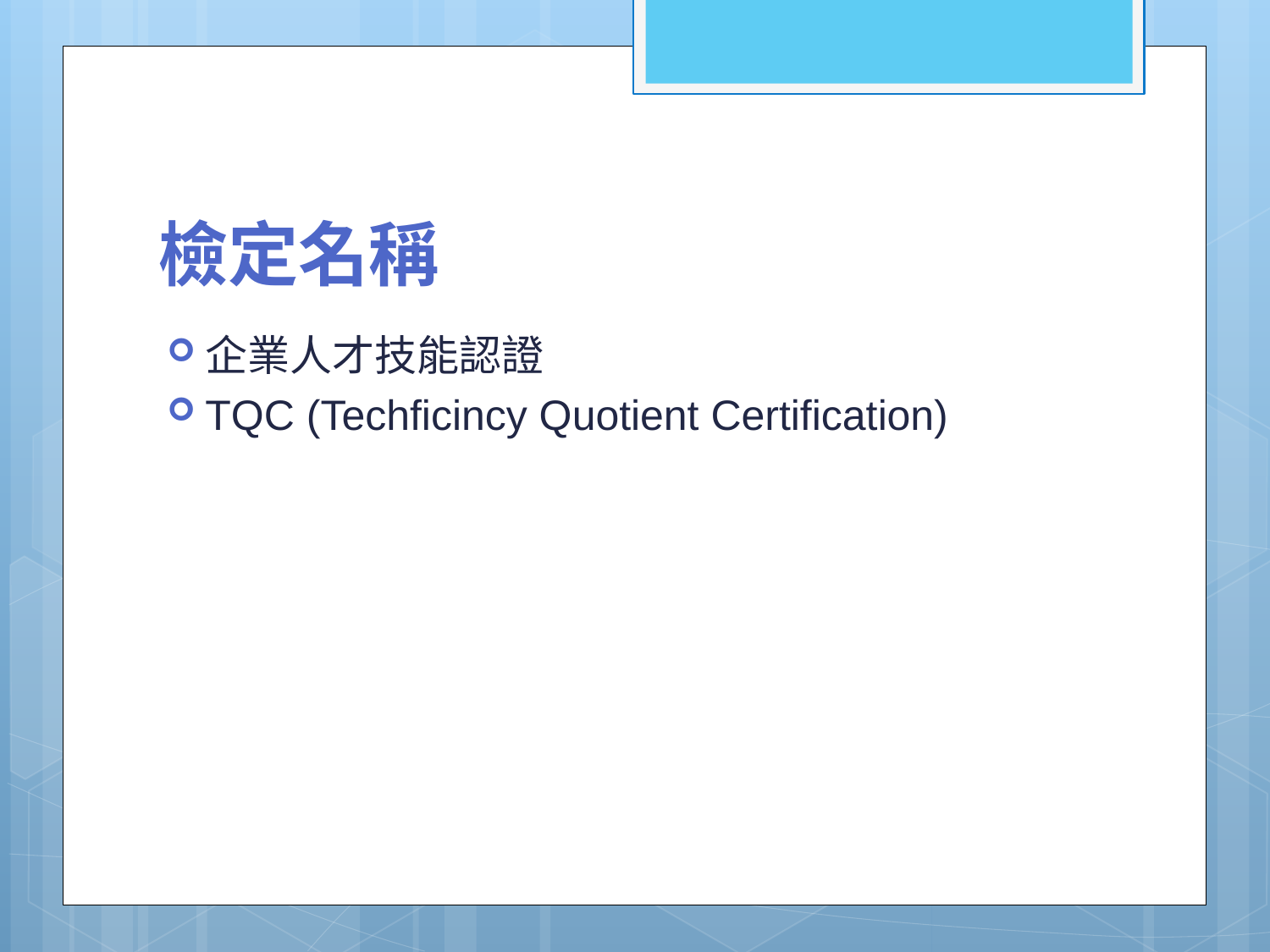

# 檢定名稱
企業人才技能認證
TQC (Techficincy Quotient Certification)